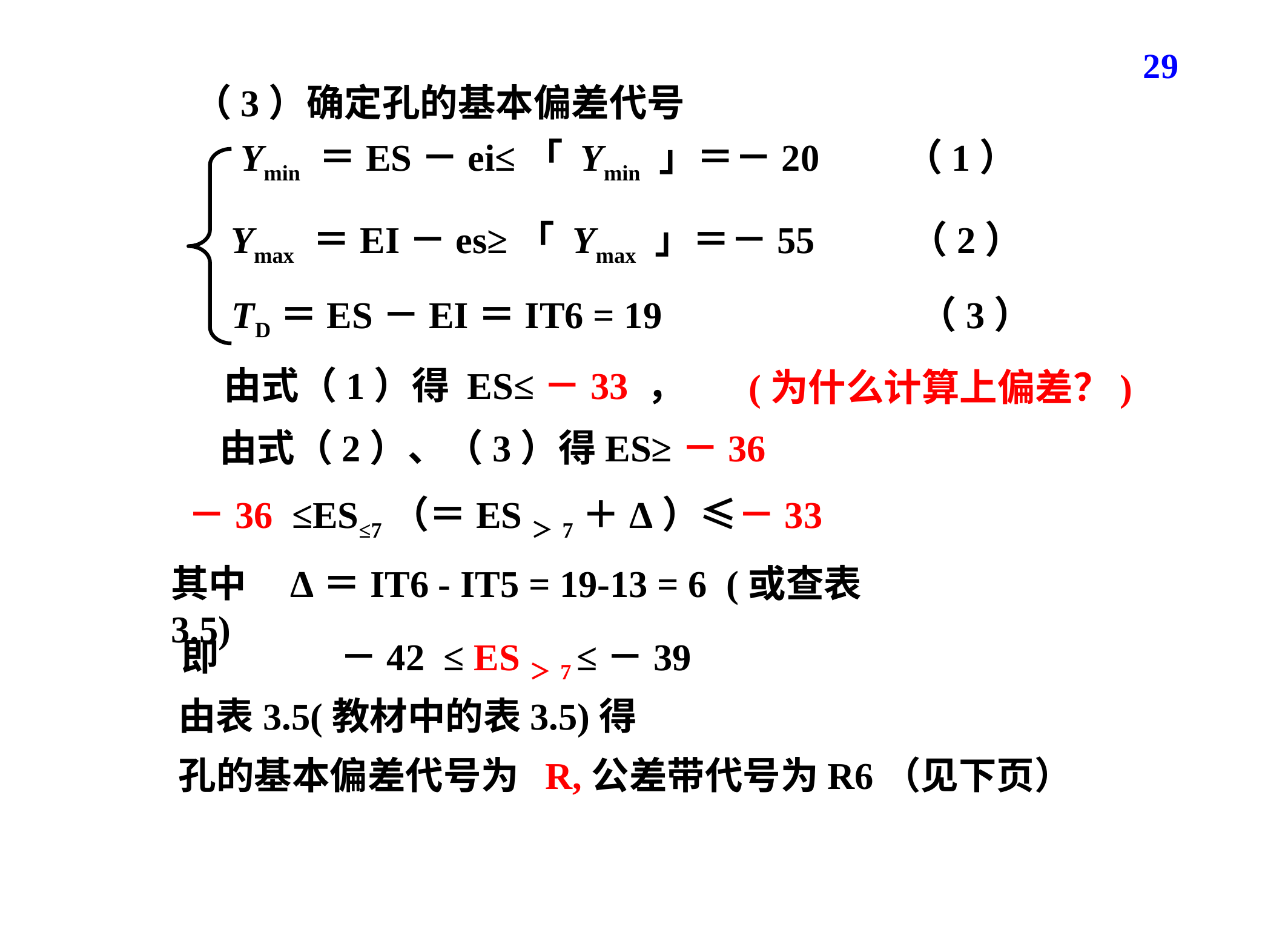

29
（3）确定孔的基本偏差代号
Ymin ＝ES－ei≤「 Ymin 」＝－20        （1）

 Ymax ＝EI－es≥「 Ymax 」＝－55         （2）
   TD＝ES－EI＝IT6 = 19                          （3）
由式（1）得 ES≤－33 ，
(为什么计算上偏差？)
由式（2）、（3）得ES≥－36
－36  ≤ES≤7（＝ES＞7＋Δ）≤－33
其中    Δ＝IT6 - IT5 = 19-13 = 6  (或查表3.5)
即              －42  ≤ ES＞7 ≤－39
由表3.5(教材中的表3.5)得
孔的基本偏差代号为  R,公差带代号为R6（见下页）